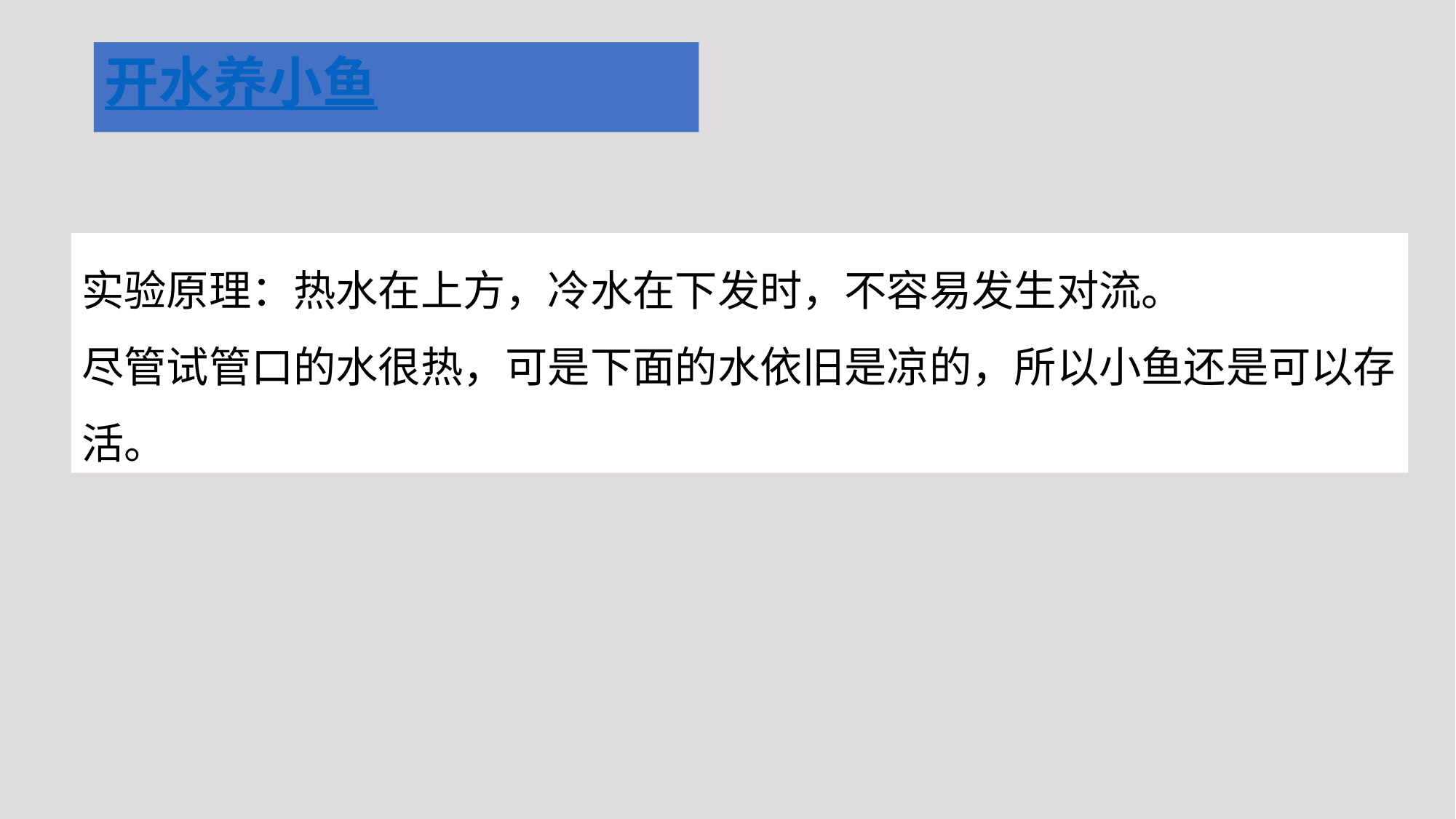

开水养小鱼
实验原理：热水在上方，冷水在下发时，不容易发生对流。
尽管试管口的水很热，可是下面的水依旧是凉的，所以小鱼还是可以存活。